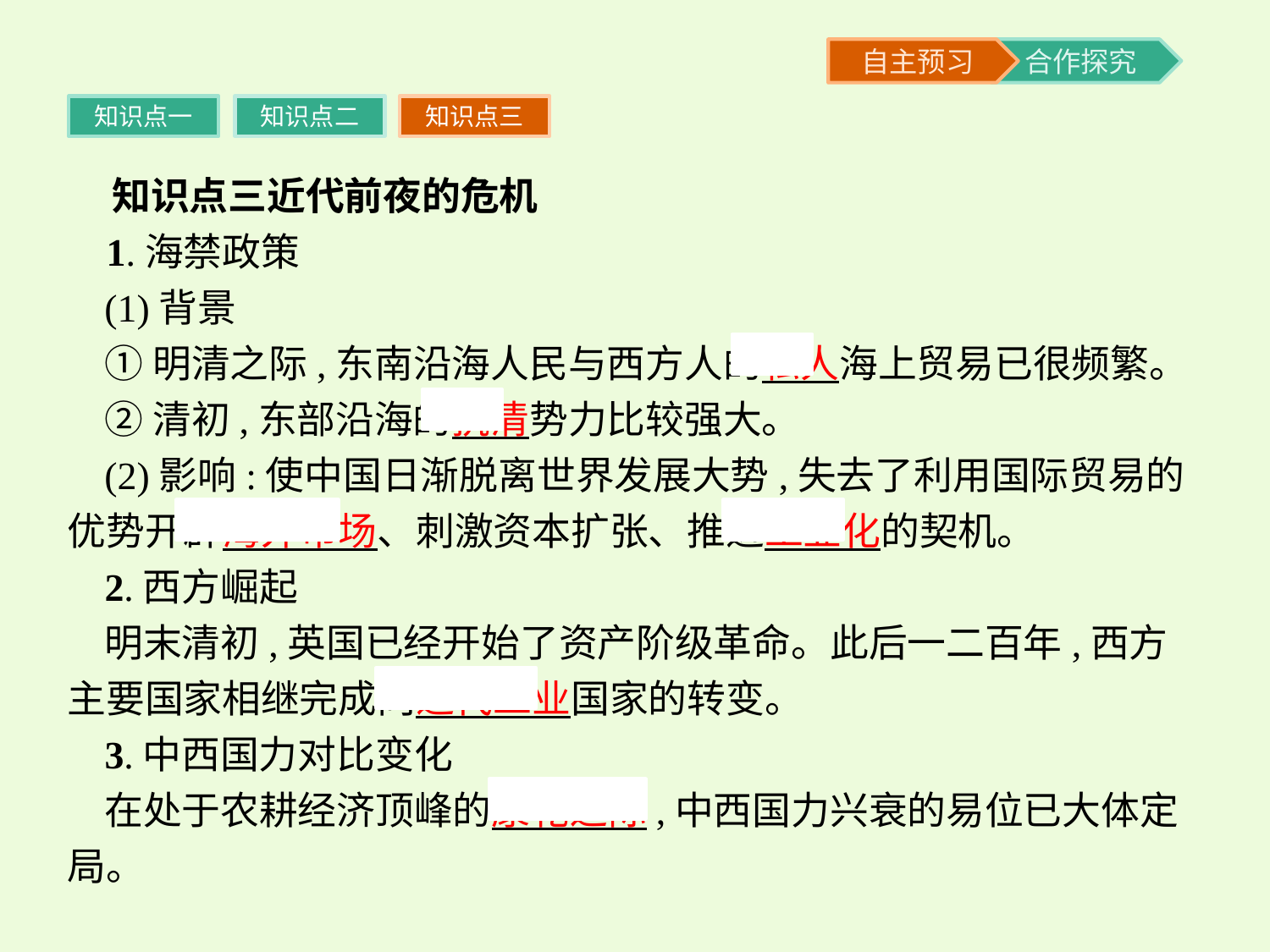

知识点一
知识点二
知识点三
    知识点三近代前夜的危机
    1.海禁政策
(1)背景
①明清之际,东南沿海人民与西方人的私人海上贸易已很频繁。
②清初,东部沿海的抗清势力比较强大。
(2)影响:使中国日渐脱离世界发展大势,失去了利用国际贸易的优势开辟海外市场、刺激资本扩张、推进工业化的契机。
2.西方崛起
明末清初,英国已经开始了资产阶级革命。此后一二百年,西方主要国家相继完成向近代工业国家的转变。
3.中西国力对比变化
在处于农耕经济顶峰的康乾之际,中西国力兴衰的易位已大体定局。